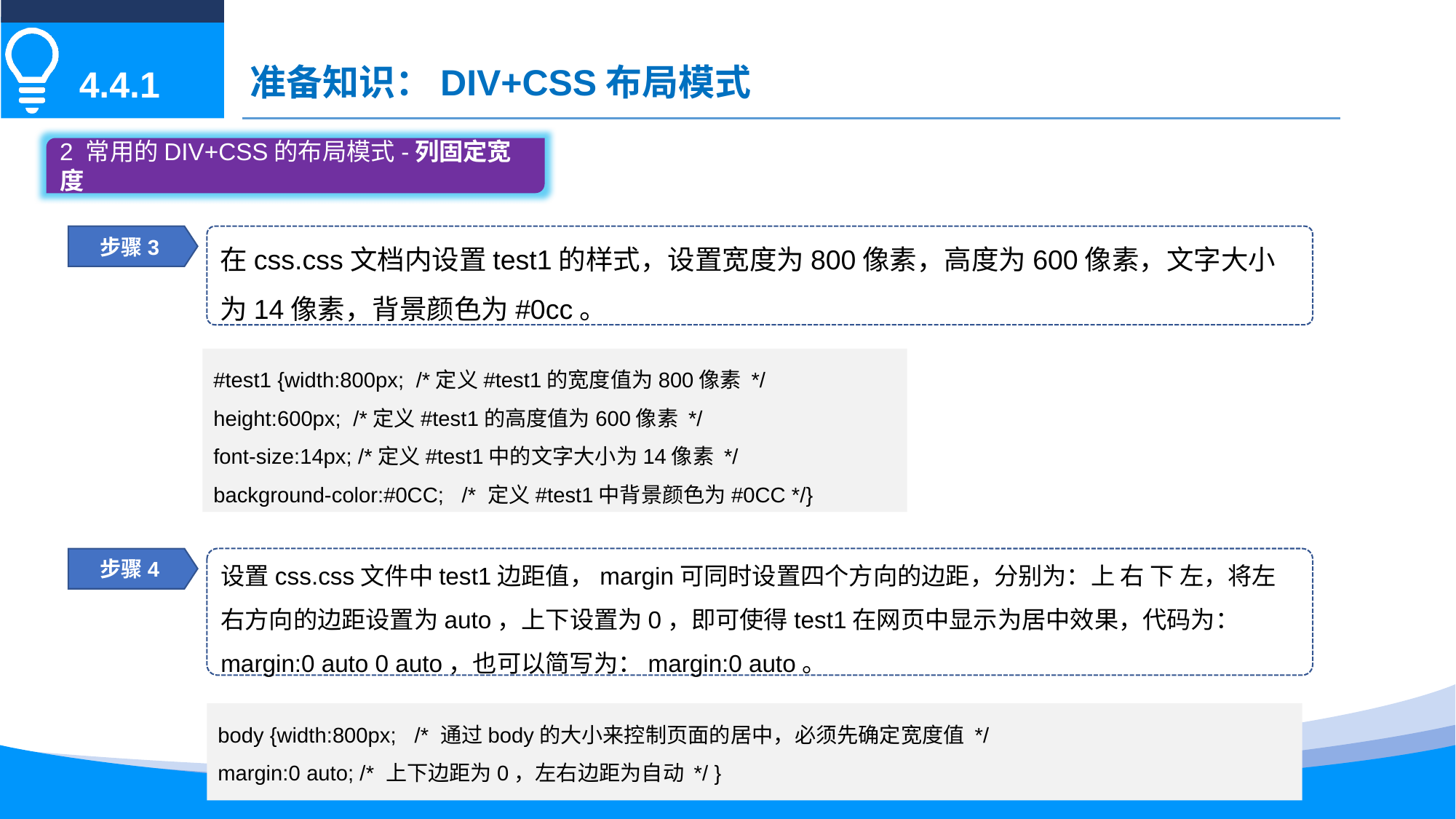

准备知识：DIV+CSS布局模式
4.4.1
2 常用的DIV+CSS的布局模式-列固定宽度
在css.css文档内设置test1的样式，设置宽度为800像素，高度为600像素，文字大小为14像素，背景颜色为#0cc。
步骤3
#test1 {width:800px;  /*定义#test1的宽度值为800像素 */
height:600px;  /*定义#test1的高度值为600像素 */
font-size:14px; /*定义#test1中的文字大小为14像素 */
background-color:#0CC;   /* 定义#test1中背景颜色为#0CC */}

设置css.css文件中test1边距值，margin可同时设置四个方向的边距，分别为：上 右 下 左，将左右方向的边距设置为auto，上下设置为0，即可使得test1在网页中显示为居中效果，代码为：margin:0 auto 0 auto，也可以简写为：margin:0 auto。
步骤4
body {width:800px;   /* 通过body的大小来控制页面的居中，必须先确定宽度值 */
margin:0 auto; /* 上下边距为0，左右边距为自动 */ }